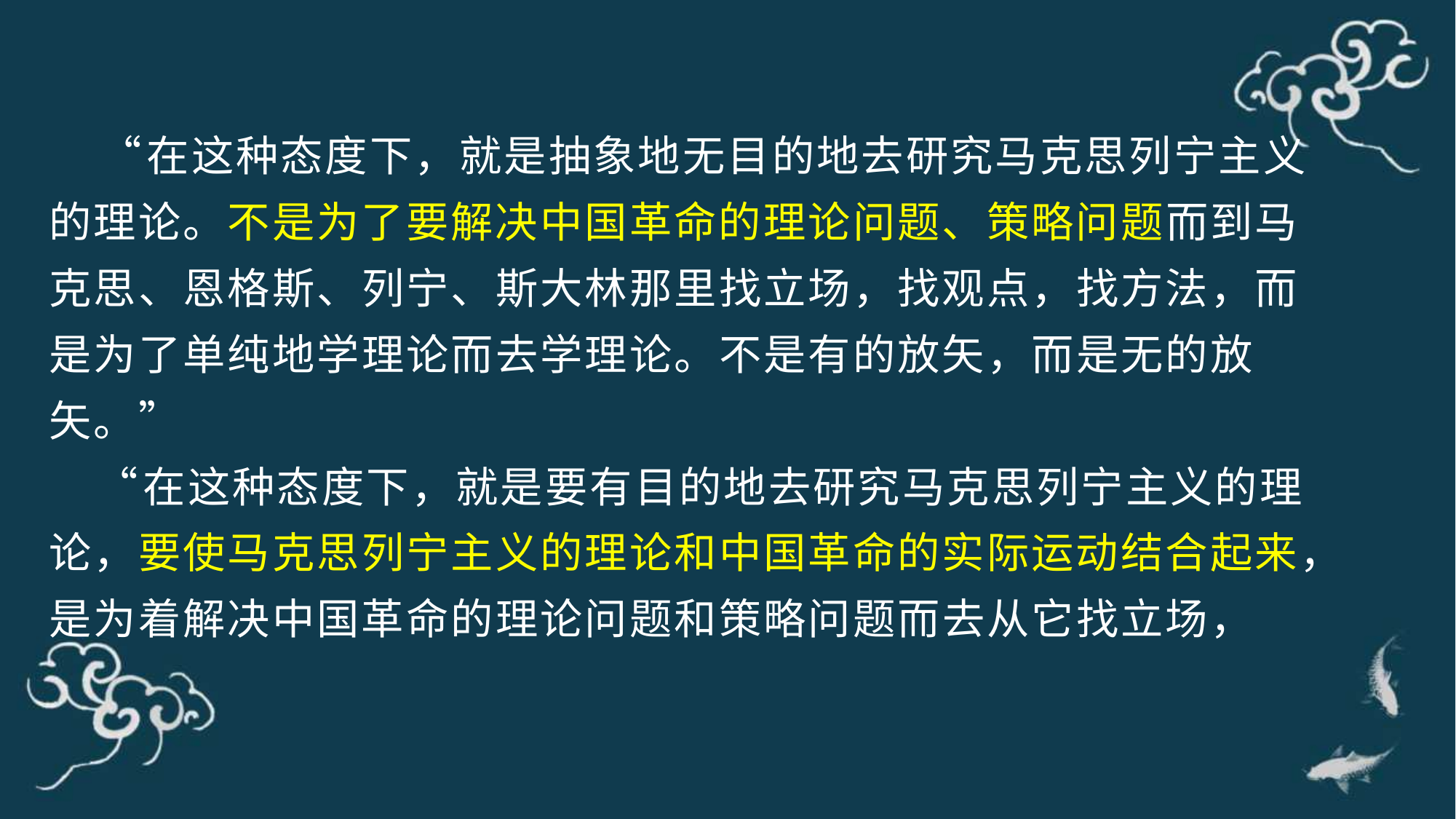

“在这种态度下，就是抽象地无目的地去研究马克思列宁主义的理论。不是为了要解决中国革命的理论问题、策略问题而到马克思、恩格斯、列宁、斯大林那里找立场，找观点，找方法，而是为了单纯地学理论而去学理论。不是有的放矢，而是无的放矢。”
    “在这种态度下，就是要有目的地去研究马克思列宁主义的理论，要使马克思列宁主义的理论和中国革命的实际运动结合起来，是为着解决中国革命的理论问题和策略问题而去从它找立场，